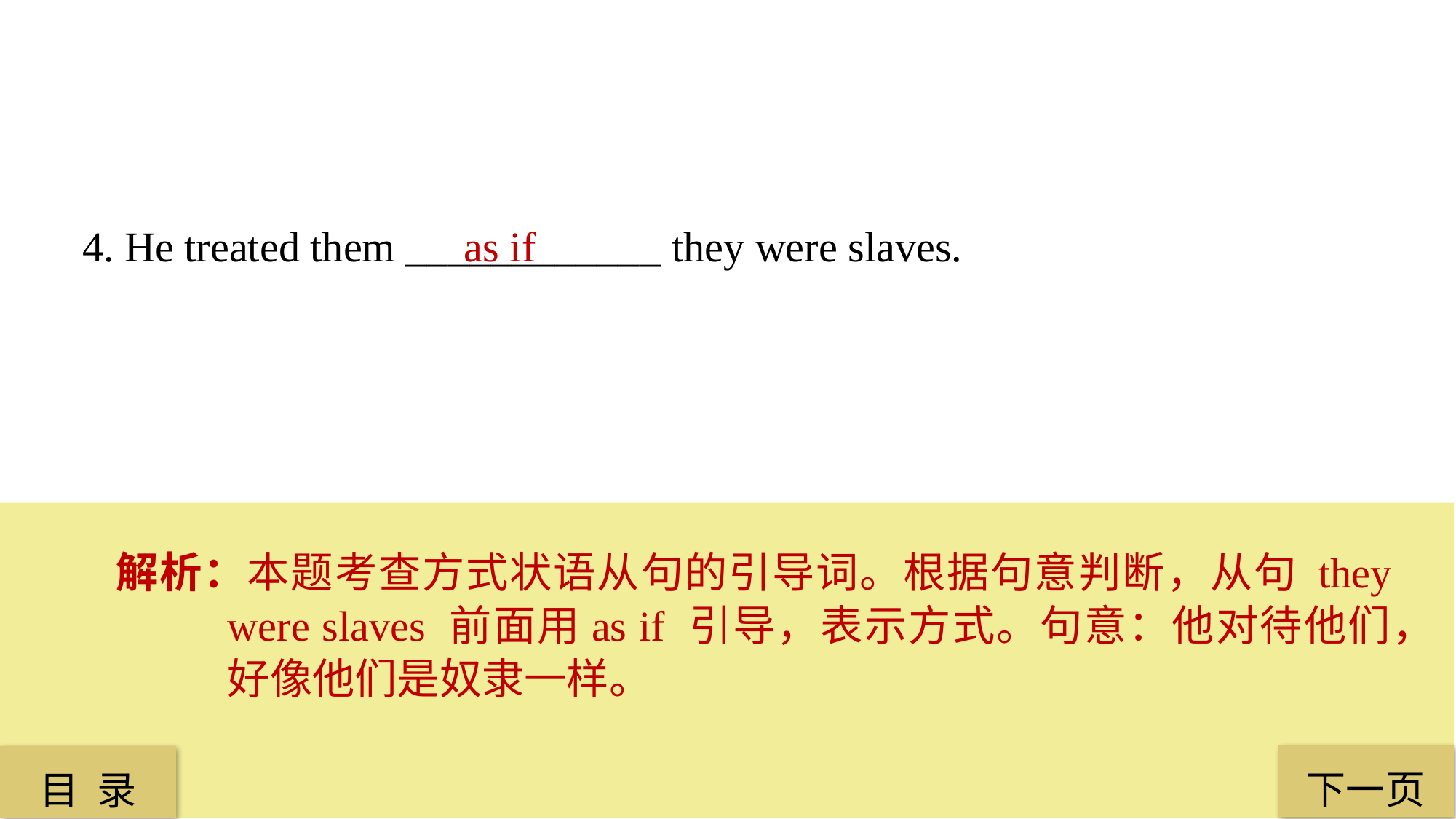

4. He treated them ____________ they were slaves.
 as if
解析：本题考查方式状语从句的引导词。根据句意判断，从句 they were slaves 前面用as if 引导，表示方式。句意：他对待他们，好像他们是奴隶一样。